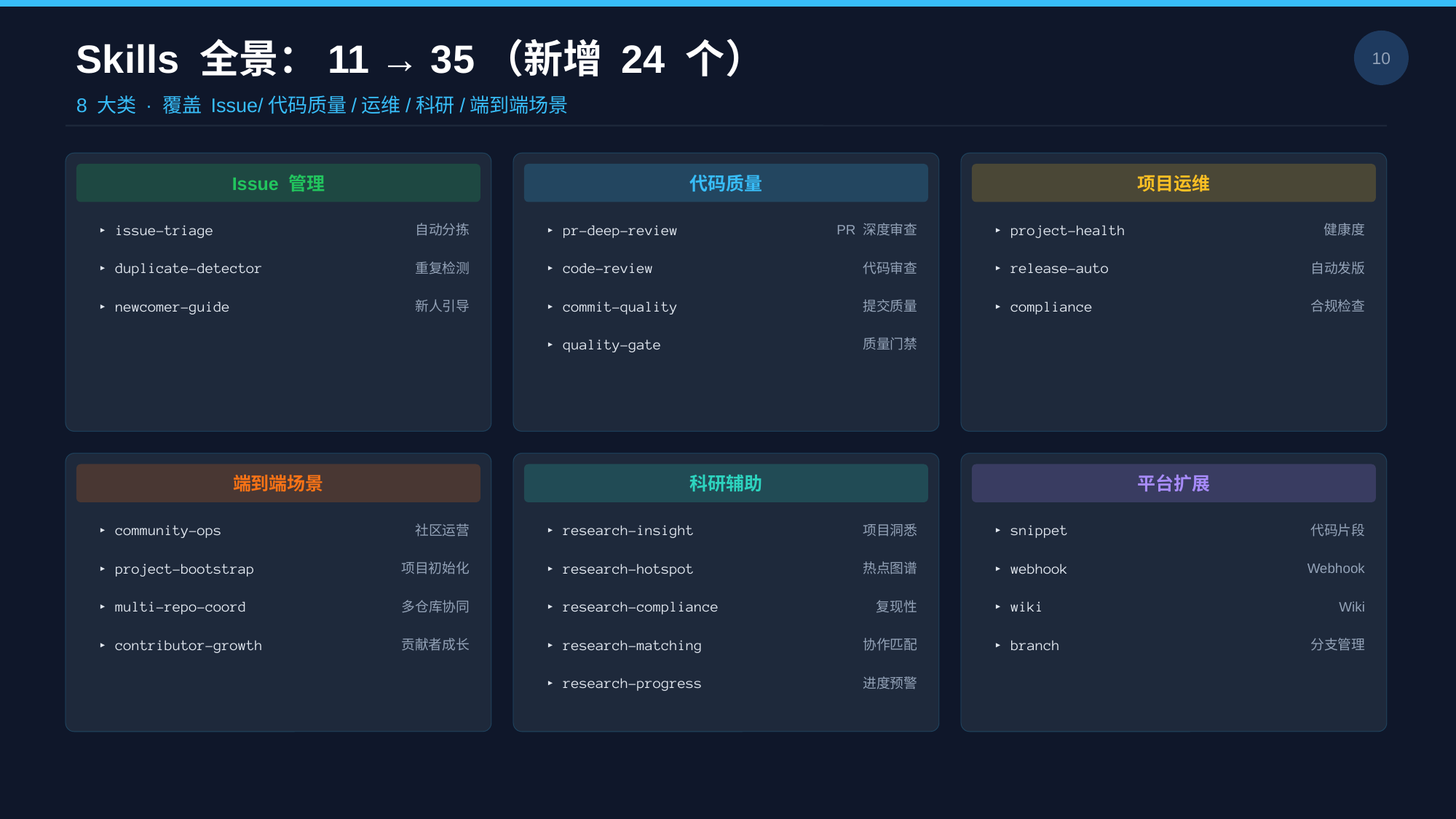

Skills 全景：11 → 35（新增 24 个）

10
8 大类 · 覆盖 Issue/代码质量/运维/科研/端到端场景

Issue 管理

代码质量

项目运维
▸ issue-triage
自动分拣
▸ pr-deep-review
PR 深度审查
▸ project-health
健康度
▸ duplicate-detector
重复检测
▸ code-review
代码审查
▸ release-auto
自动发版
▸ newcomer-guide
新人引导
▸ commit-quality
提交质量
▸ compliance
合规检查
▸ quality-gate
质量门禁

端到端场景

科研辅助

平台扩展
▸ community-ops
社区运营
▸ research-insight
项目洞悉
▸ snippet
代码片段
▸ project-bootstrap
项目初始化
▸ research-hotspot
热点图谱
▸ webhook
Webhook
▸ multi-repo-coord
多仓库协同
▸ research-compliance
复现性
▸ wiki
Wiki
▸ contributor-growth
贡献者成长
▸ research-matching
协作匹配
▸ branch
分支管理
▸ research-progress
进度预警